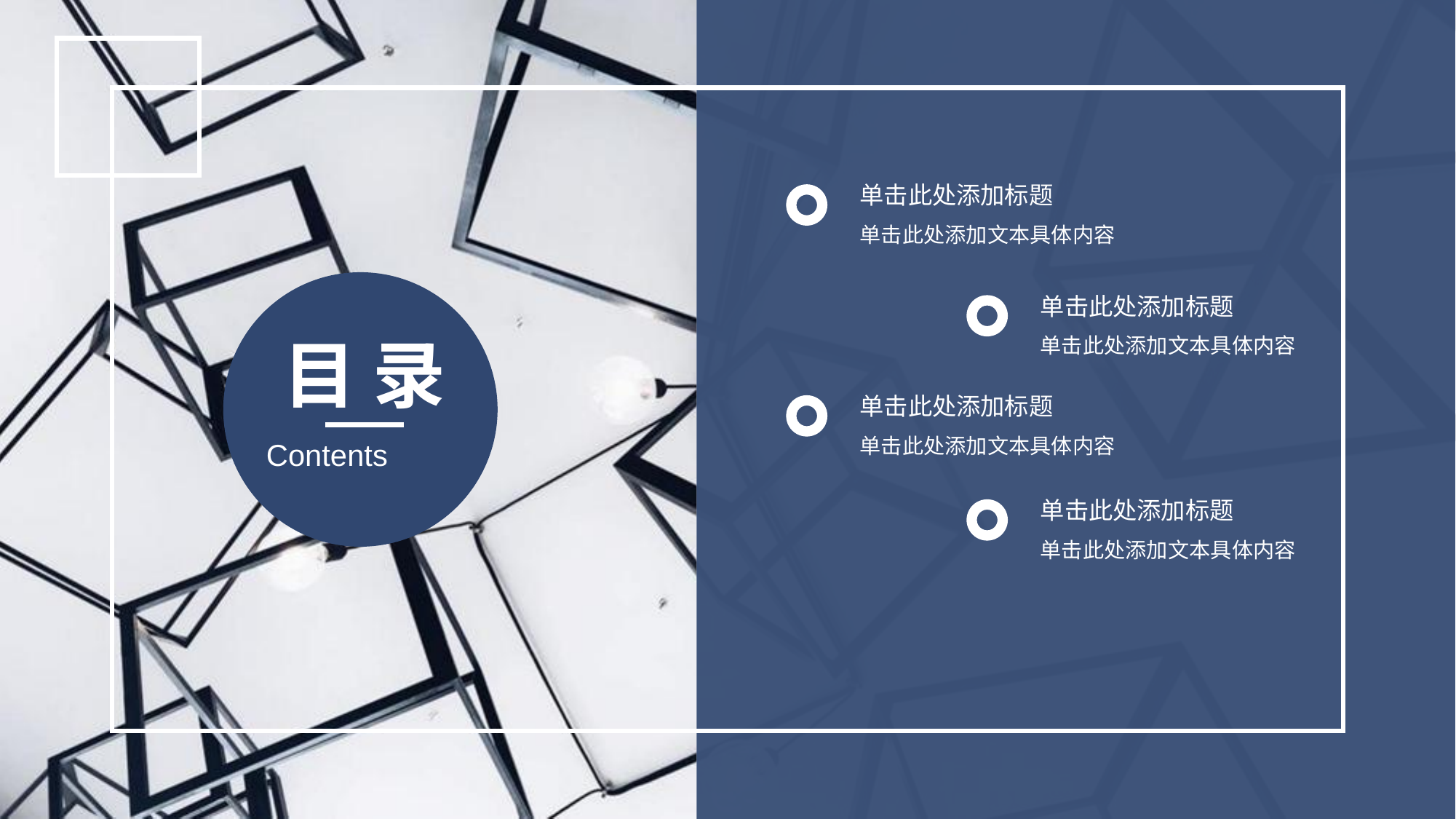

单击此处添加标题

单击此处添加文本具体内容

单击此处添加标题

目 录
单击此处添加文本具体内容
单击此处添加标题

单击此处添加文本具体内容
Contents
单击此处添加标题

单击此处添加文本具体内容